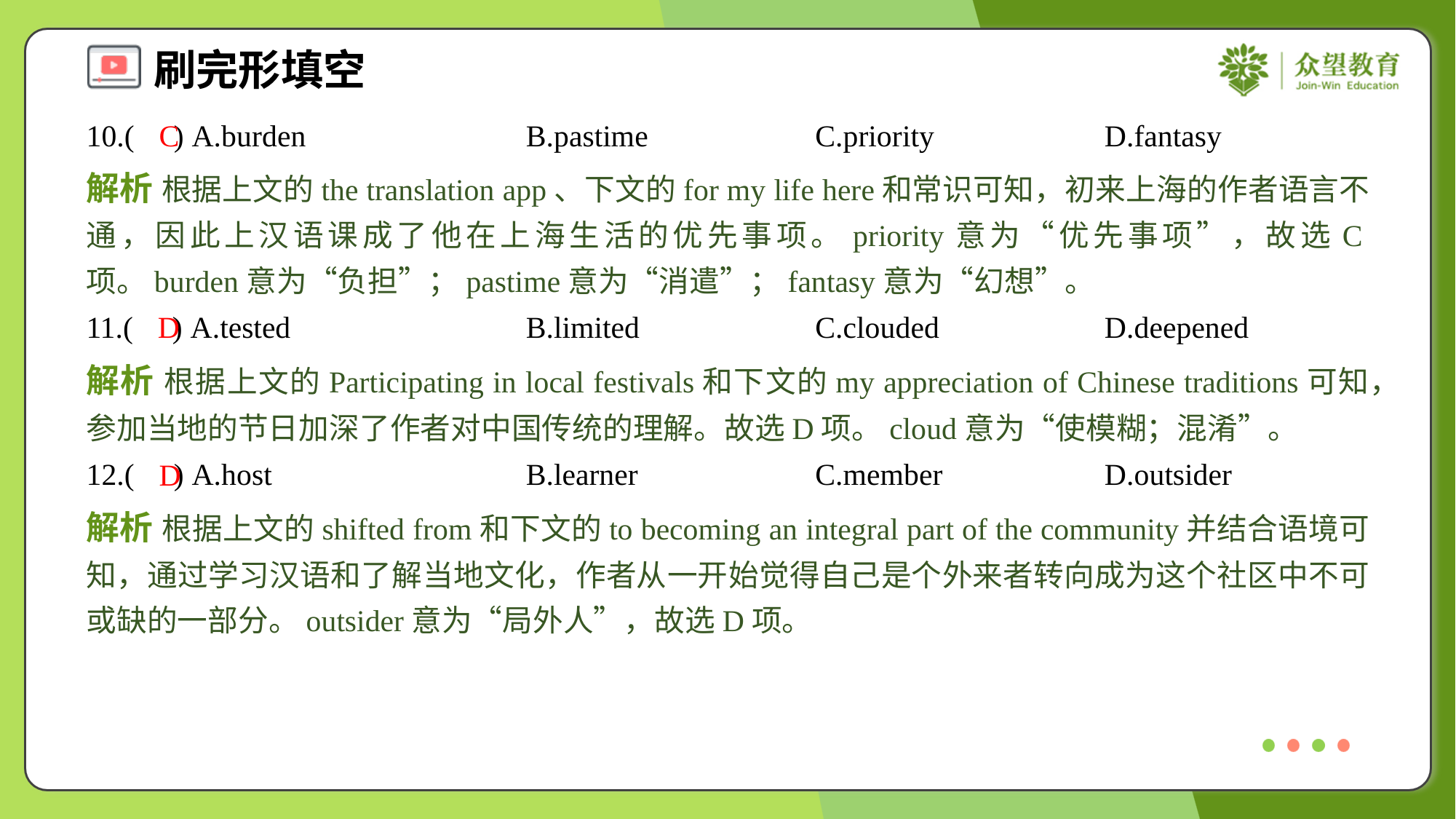

10.(     ) A.burden	B.pastime	C.priority	D.fantasy
C
解析 根据上文的the translation app、下文的for my life here和常识可知，初来上海的作者语言不通，因此上汉语课成了他在上海生活的优先事项。priority意为“优先事项”，故选C项。burden意为“负担”；pastime意为“消遣”；fantasy意为“幻想”。
11.(     ) A.tested	B.limited	C.clouded	D.deepened
D
解析 根据上文的Participating in local festivals和下文的my appreciation of Chinese traditions可知，参加当地的节日加深了作者对中国传统的理解。故选D项。cloud意为“使模糊；混淆”。
12.(     ) A.host	B.learner	C.member	D.outsider
D
解析 根据上文的shifted from和下文的to becoming an integral part of the community并结合语境可知，通过学习汉语和了解当地文化，作者从一开始觉得自己是个外来者转向成为这个社区中不可或缺的一部分。outsider意为“局外人”，故选D项。